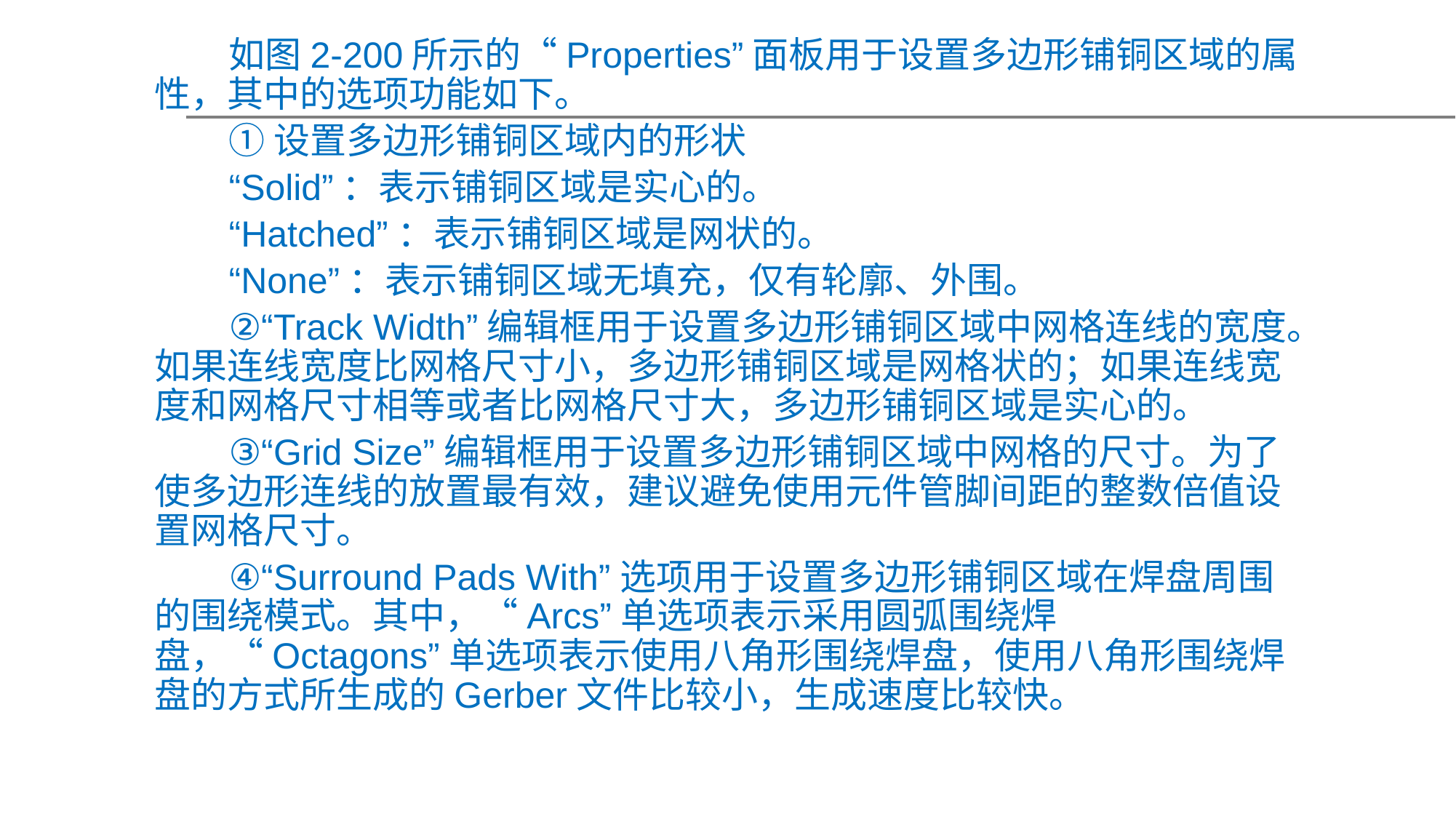

如图2-200所示的“Properties”面板用于设置多边形铺铜区域的属性，其中的选项功能如下。
①设置多边形铺铜区域内的形状
“Solid”：表示铺铜区域是实心的。
“Hatched”：表示铺铜区域是网状的。
“None”：表示铺铜区域无填充，仅有轮廓、外围。
②“Track Width”编辑框用于设置多边形铺铜区域中网格连线的宽度。如果连线宽度比网格尺寸小，多边形铺铜区域是网格状的；如果连线宽度和网格尺寸相等或者比网格尺寸大，多边形铺铜区域是实心的。
③“Grid Size”编辑框用于设置多边形铺铜区域中网格的尺寸。为了使多边形连线的放置最有效，建议避免使用元件管脚间距的整数倍值设置网格尺寸。
④“Surround Pads With”选项用于设置多边形铺铜区域在焊盘周围的围绕模式。其中，“Arcs”单选项表示采用圆弧围绕焊盘，“Octagons”单选项表示使用八角形围绕焊盘，使用八角形围绕焊盘的方式所生成的Gerber文件比较小，生成速度比较快。